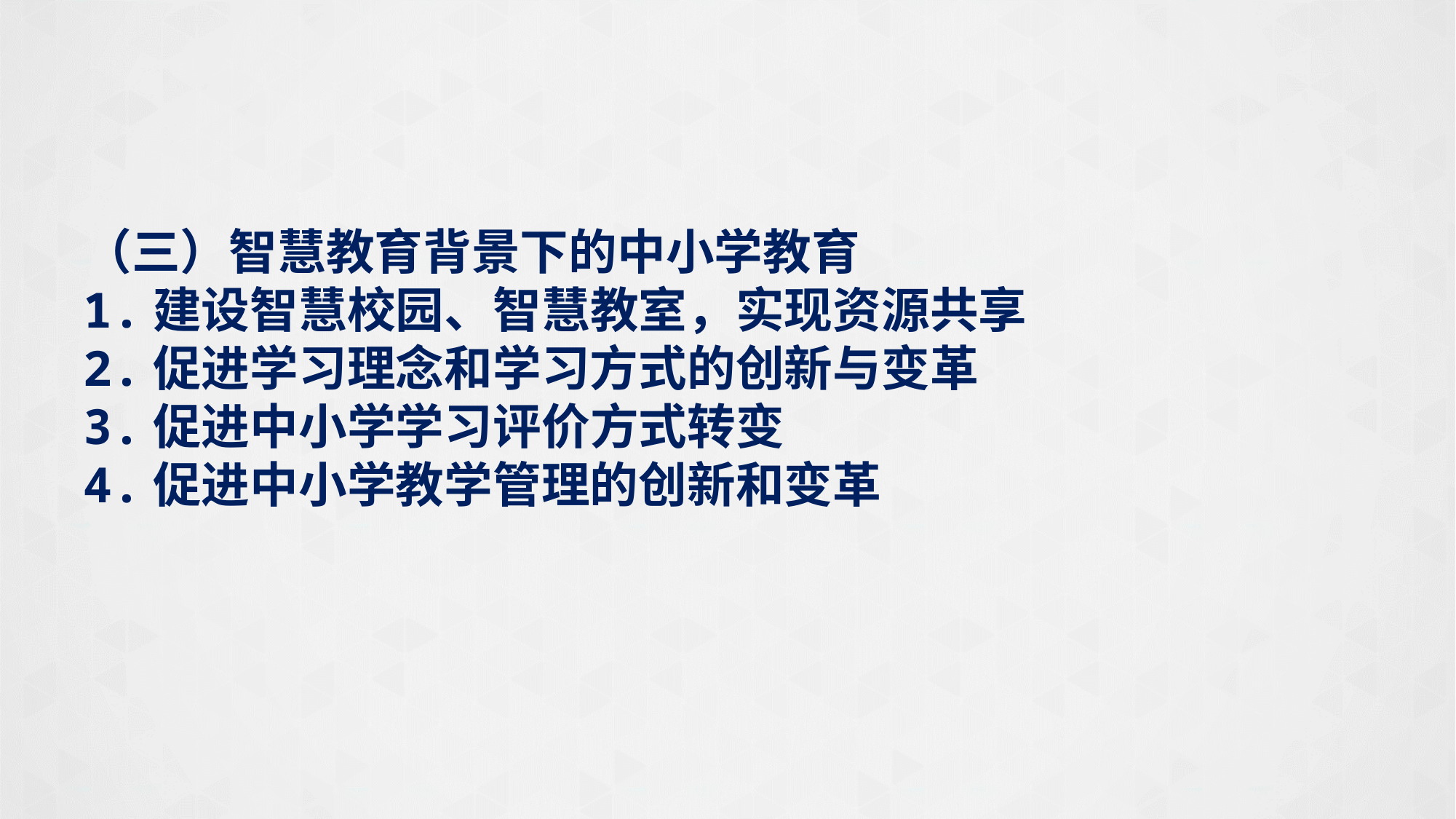

（三）智慧教育背景下的中小学教育
1.建设智慧校园、智慧教室，实现资源共享
2.促进学习理念和学习方式的创新与变革
3.促进中小学学习评价方式转变
4.促进中小学教学管理的创新和变革